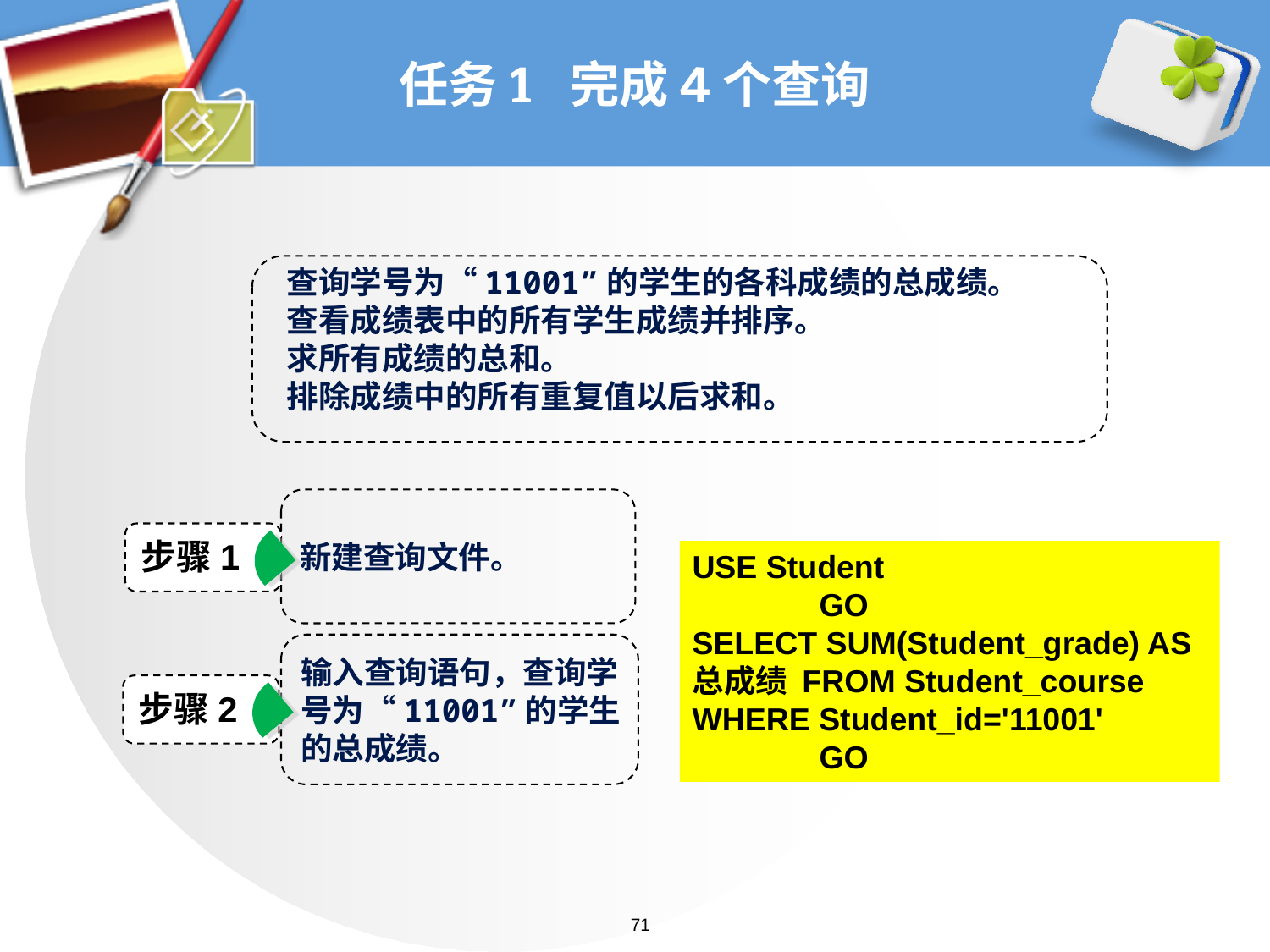

# 任务1   完成4个查询

查询学号为“11001”的学生的各科成绩的总成绩。
查看成绩表中的所有学生成绩并排序。
求所有成绩的总和。
排除成绩中的所有重复值以后求和。
新建查询文件。

步骤1

USE Student
	GO
SELECT SUM(Student_grade) AS
总成绩 FROM Student_course
WHERE Student_id='11001'
	GO
输入查询语句，查询学
号为“11001”的学生
的总成绩。

步骤2

71